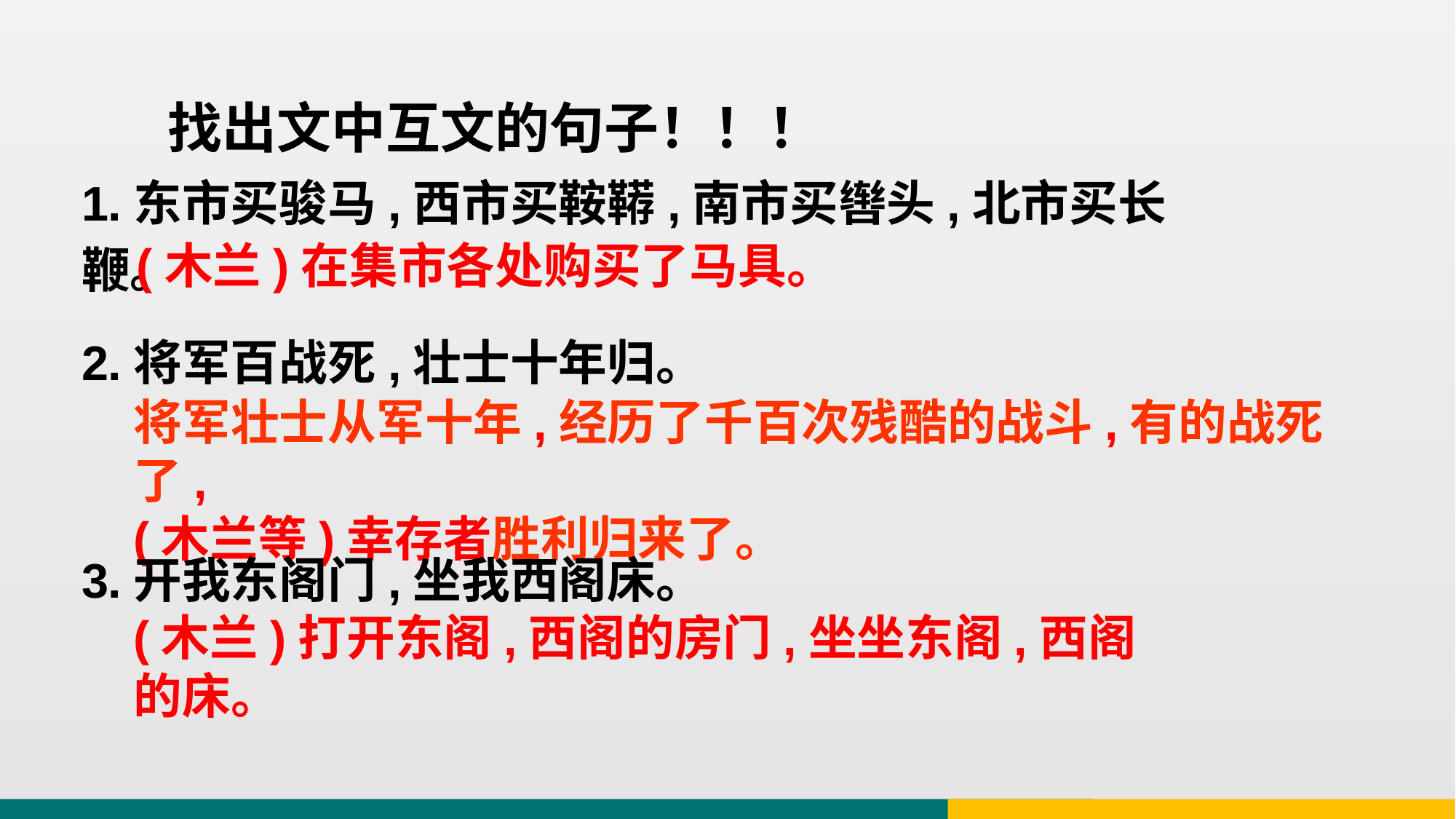

找出文中互文的句子！！！
1.东市买骏马,西市买鞍鞯,南市买辔头,北市买长鞭。
(木兰)在集市各处购买了马具。
2.将军百战死,壮士十年归。
将军壮士从军十年,经历了千百次残酷的战斗,有的战死了,
(木兰等)幸存者胜利归来了。
3.开我东阁门,坐我西阁床。
(木兰)打开东阁,西阁的房门,坐坐东阁,西阁的床。